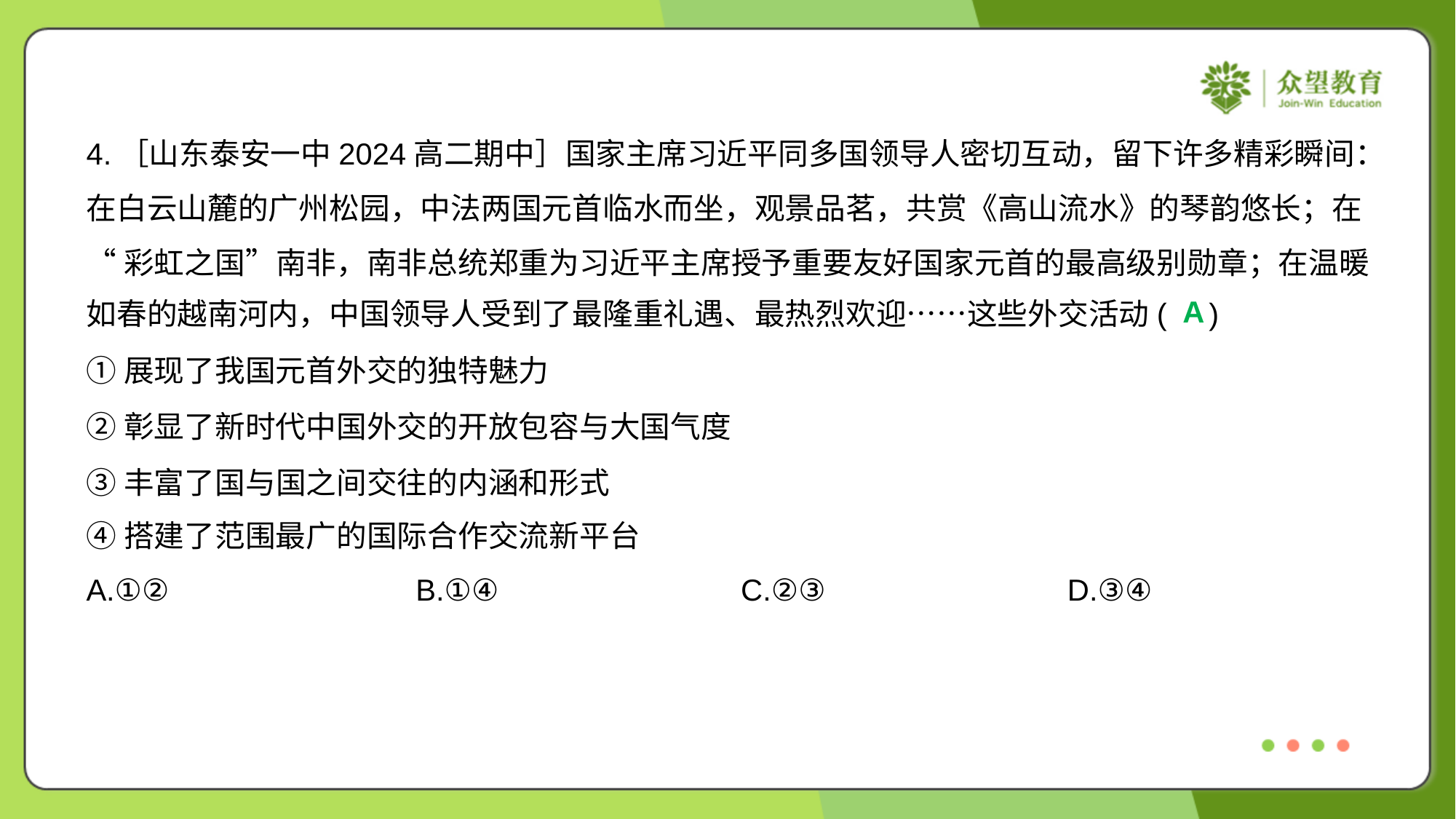

4.［山东泰安一中2024高二期中］国家主席习近平同多国领导人密切互动，留下许多精彩瞬间：
在白云山麓的广州松园，中法两国元首临水而坐，观景品茗，共赏《高山流水》的琴韵悠长；在
“彩虹之国”南非，南非总统郑重为习近平主席授予重要友好国家元首的最高级别勋章；在温暖
如春的越南河内，中国领导人受到了最隆重礼遇、最热烈欢迎……这些外交活动(     )
A
①展现了我国元首外交的独特魅力
②彰显了新时代中国外交的开放包容与大国气度
③丰富了国与国之间交往的内涵和形式
④搭建了范围最广的国际合作交流新平台
A.①②	B.①④	C.②③	D.③④